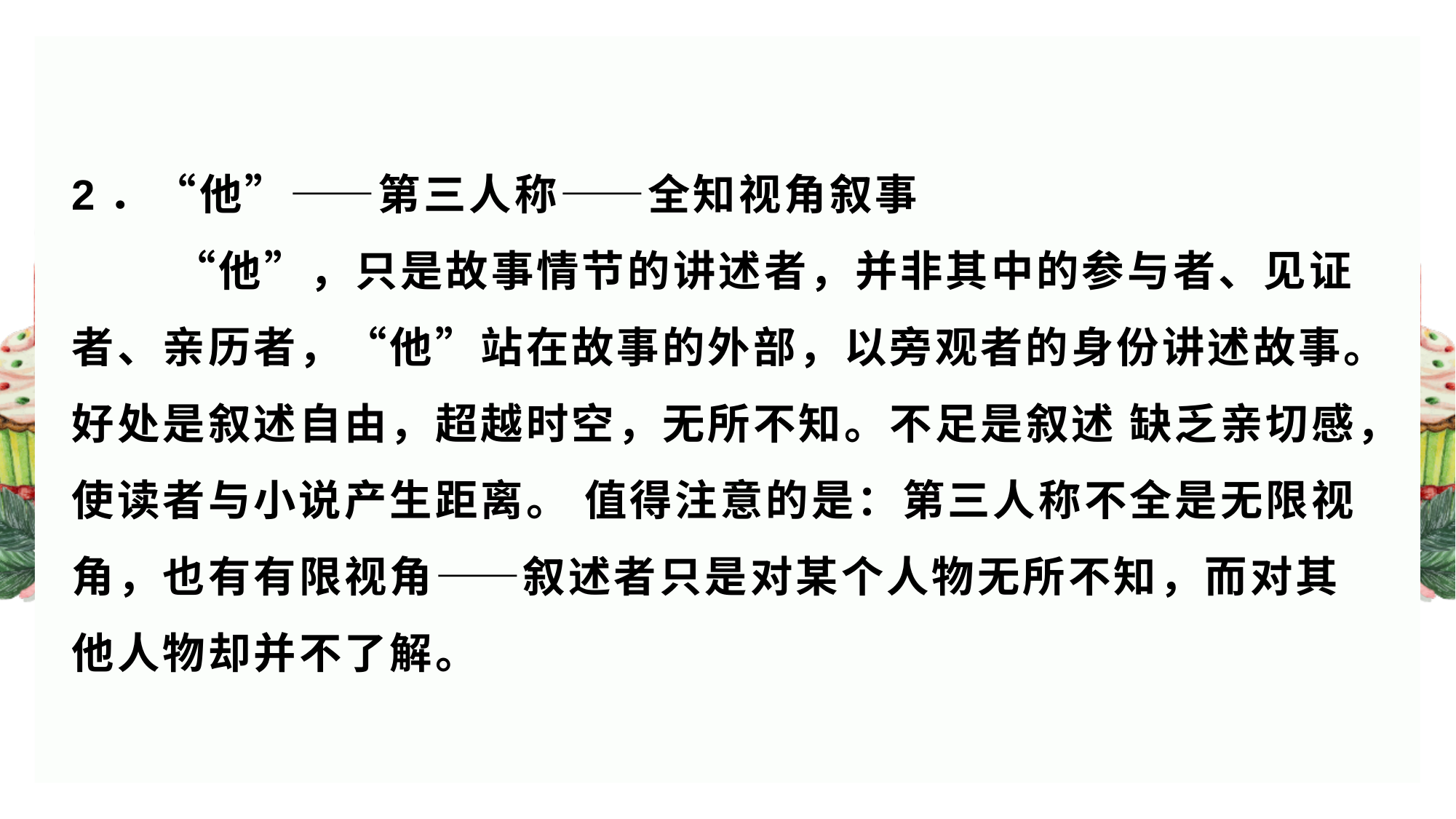

# 2．“他”——第三人称——全知视角叙事 “他”，只是故事情节的讲述者，并非其中的参与者、见证者、亲历者，“他”站在故事的外部，以旁观者的身份讲述故事。好处是叙述自由，超越时空，无所不知。不足是叙述 缺乏亲切感，使读者与小说产生距离。 值得注意的是：第三人称不全是无限视角，也有有限视角——叙述者只是对某个人物无所不知，而对其他人物却并不了解。